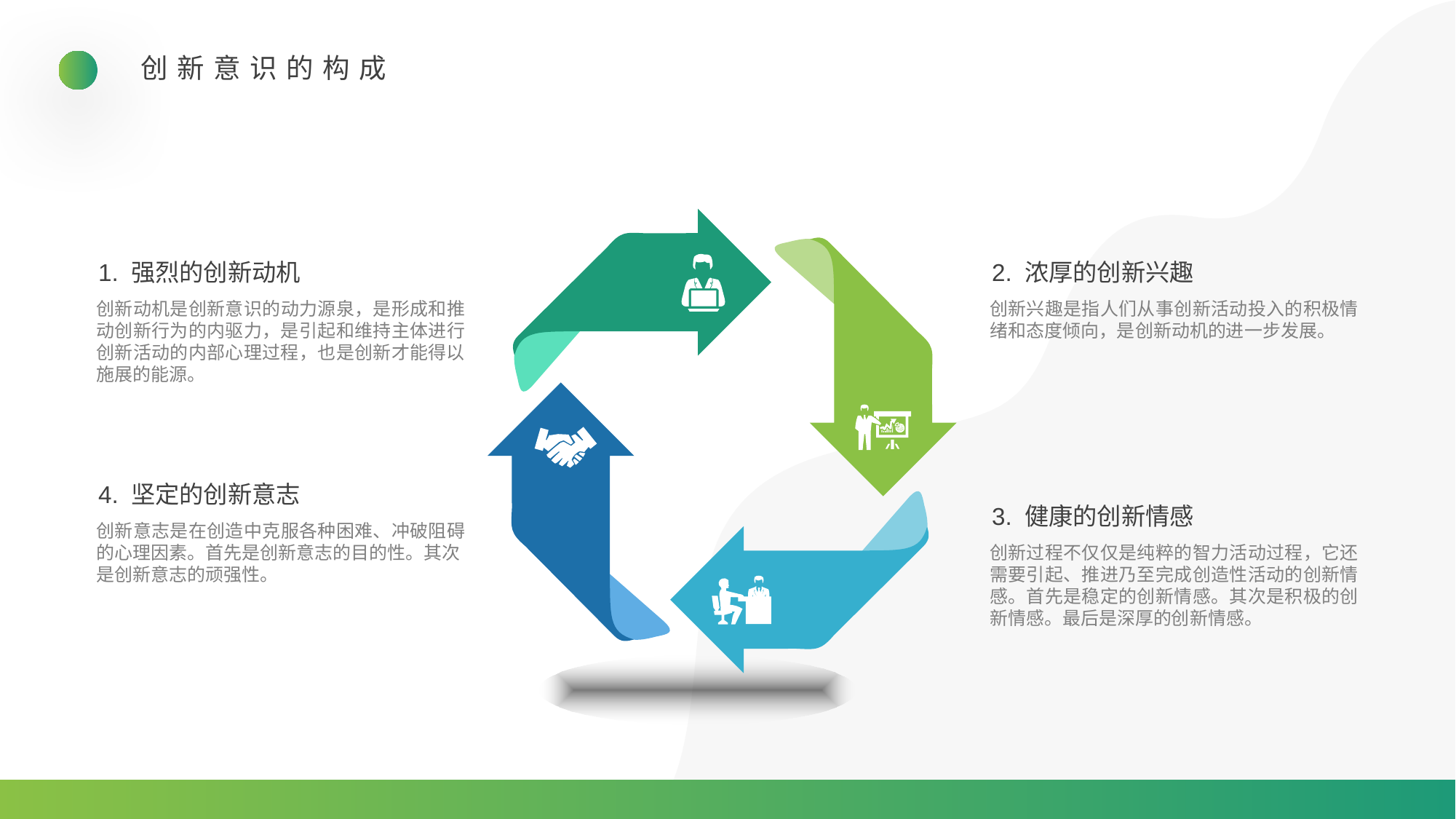

创新意识的构成

1. 强烈的创新动机
2. 浓厚的创新兴趣
创新动机是创新意识的动力源泉，是形成和推动创新行为的内驱力，是引起和维持主体进行创新活动的内部心理过程，也是创新才能得以施展的能源。
创新兴趣是指人们从事创新活动投入的积极情绪和态度倾向，是创新动机的进一步发展。

4. 坚定的创新意志

3. 健康的创新情感
创新意志是在创造中克服各种困难、冲破阻碍的心理因素。首先是创新意志的目的性。其次
是创新意志的顽强性。
创新过程不仅仅是纯粹的智力活动过程，它还需要引起、推进乃至完成创造性活动的创新情感。首先是稳定的创新情感。其次是积极的创新情感。最后是深厚的创新情感。